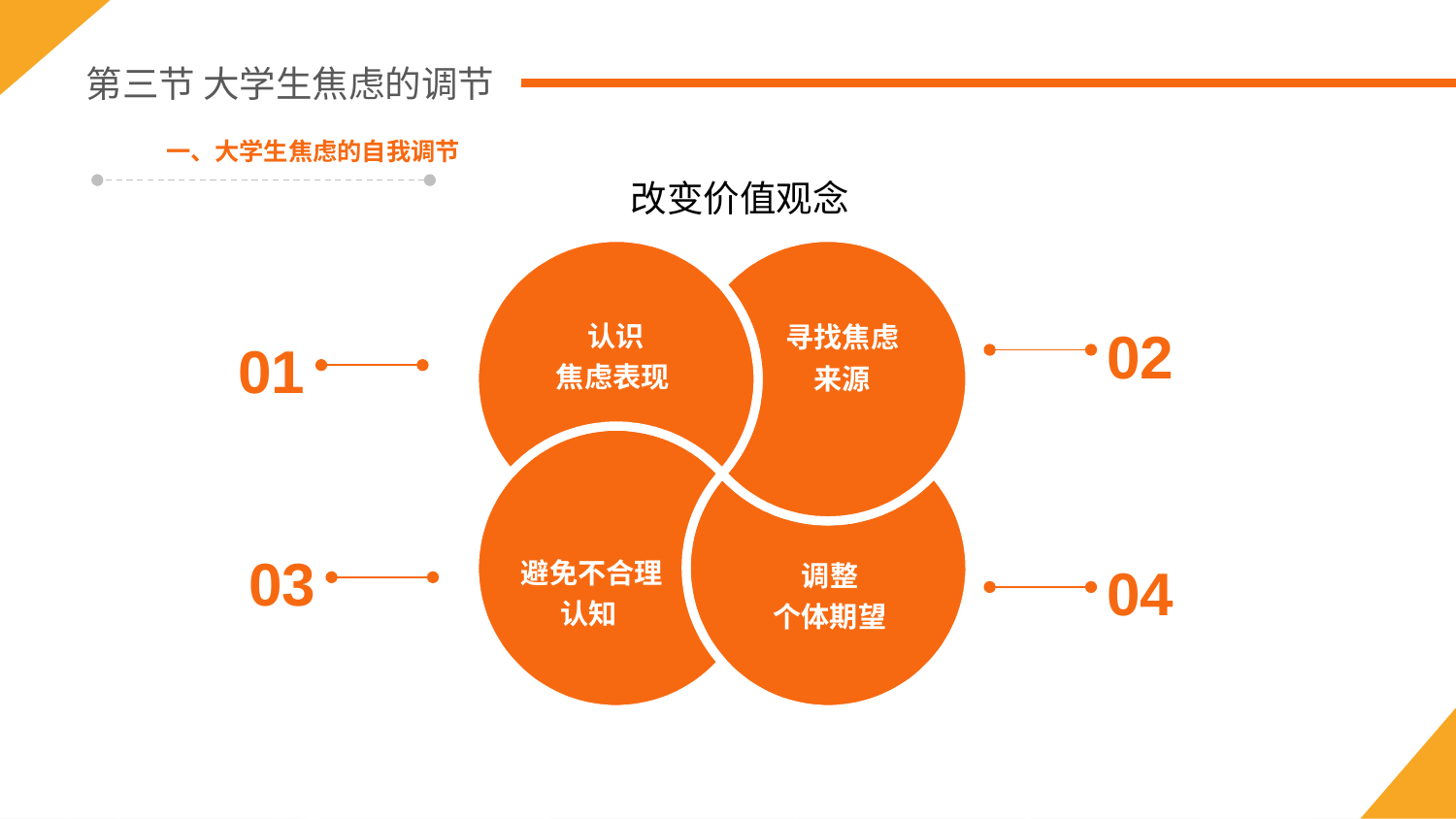

第三节 大学生焦虑的调节
一、大学生焦虑的自我调节
改变价值观念

认识
焦虑表现
寻找焦虑来源
02
01

避免不合理认知
调整
个体期望
03
04